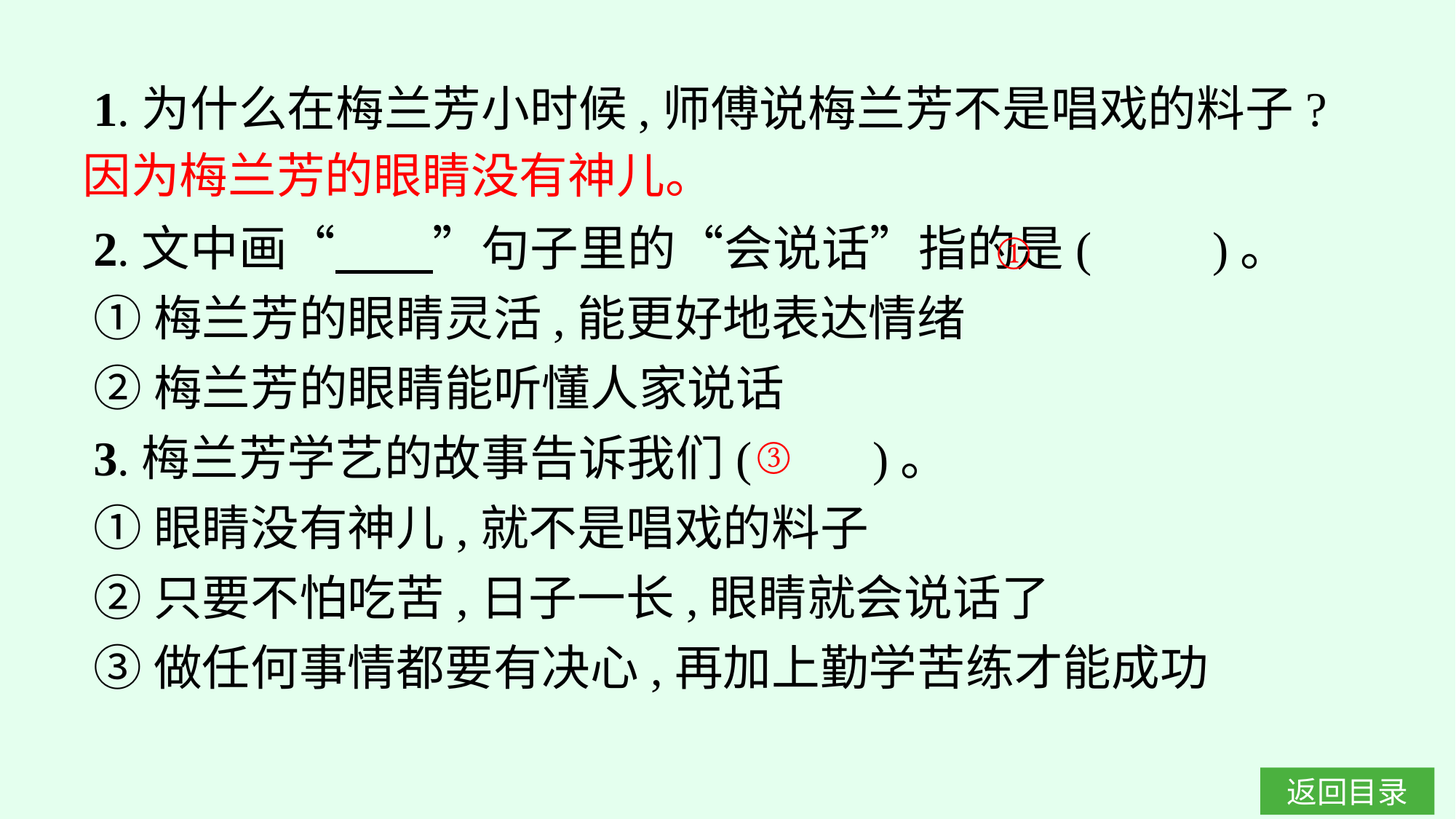

1.为什么在梅兰芳小时候,师傅说梅兰芳不是唱戏的料子?

2.文中画“　　”句子里的“会说话”指的是(　　)。
①梅兰芳的眼睛灵活,能更好地表达情绪
②梅兰芳的眼睛能听懂人家说话
3.梅兰芳学艺的故事告诉我们(　　)。
①眼睛没有神儿,就不是唱戏的料子
②只要不怕吃苦,日子一长,眼睛就会说话了
③做任何事情都要有决心,再加上勤学苦练才能成功
因为梅兰芳的眼睛没有神儿。
①
③